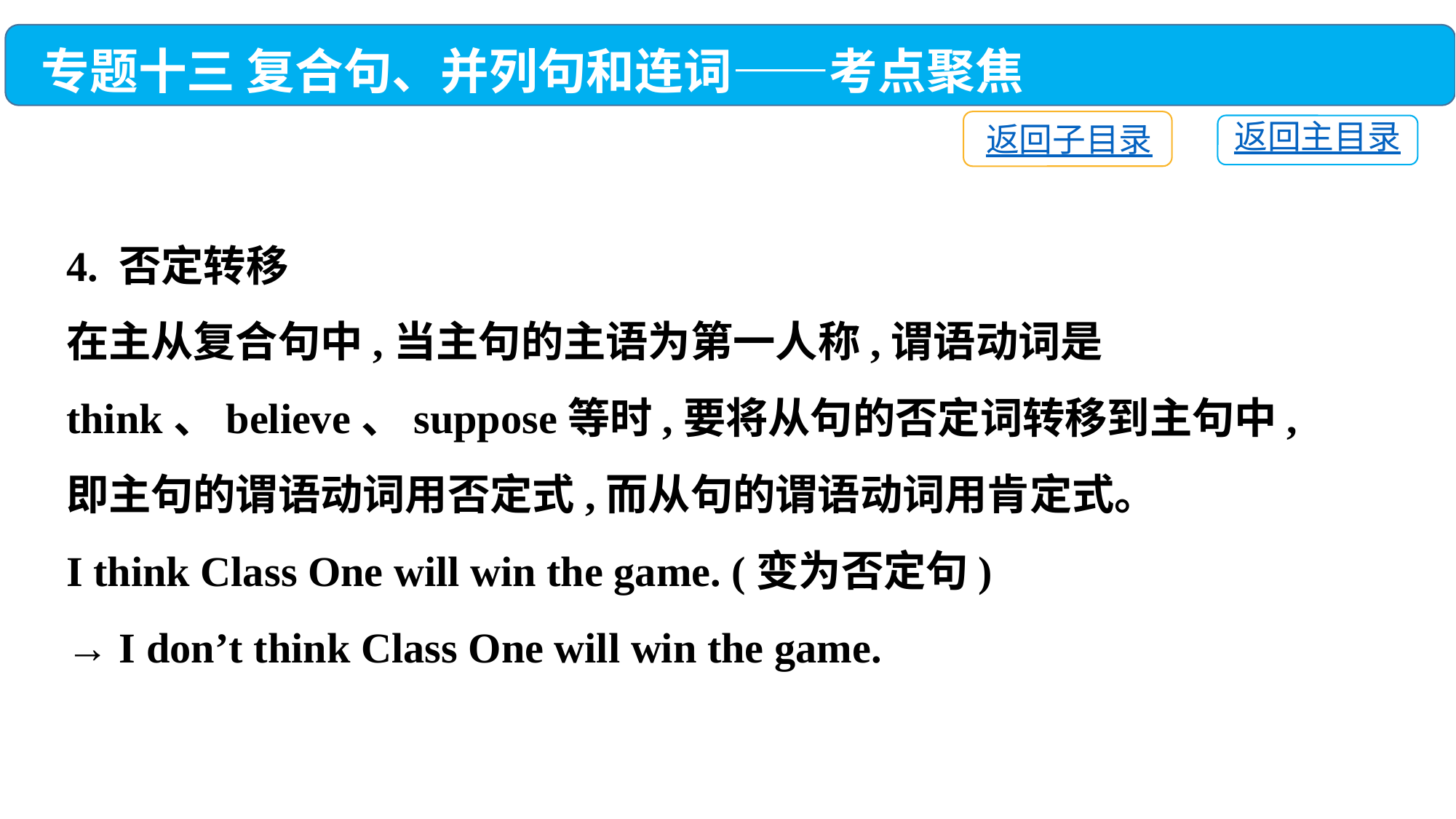

专题十三 复合句、并列句和连词——考点聚焦

返回子目录
返回主目录
4. 否定转移
在主从复合句中,当主句的主语为第一人称,谓语动词是think、believe、suppose等时,要将从句的否定词转移到主句中,即主句的谓语动词用否定式,而从句的谓语动词用肯定式。
I think Class One will win the game. (变为否定句)
→ I don’t think Class One will win the game.